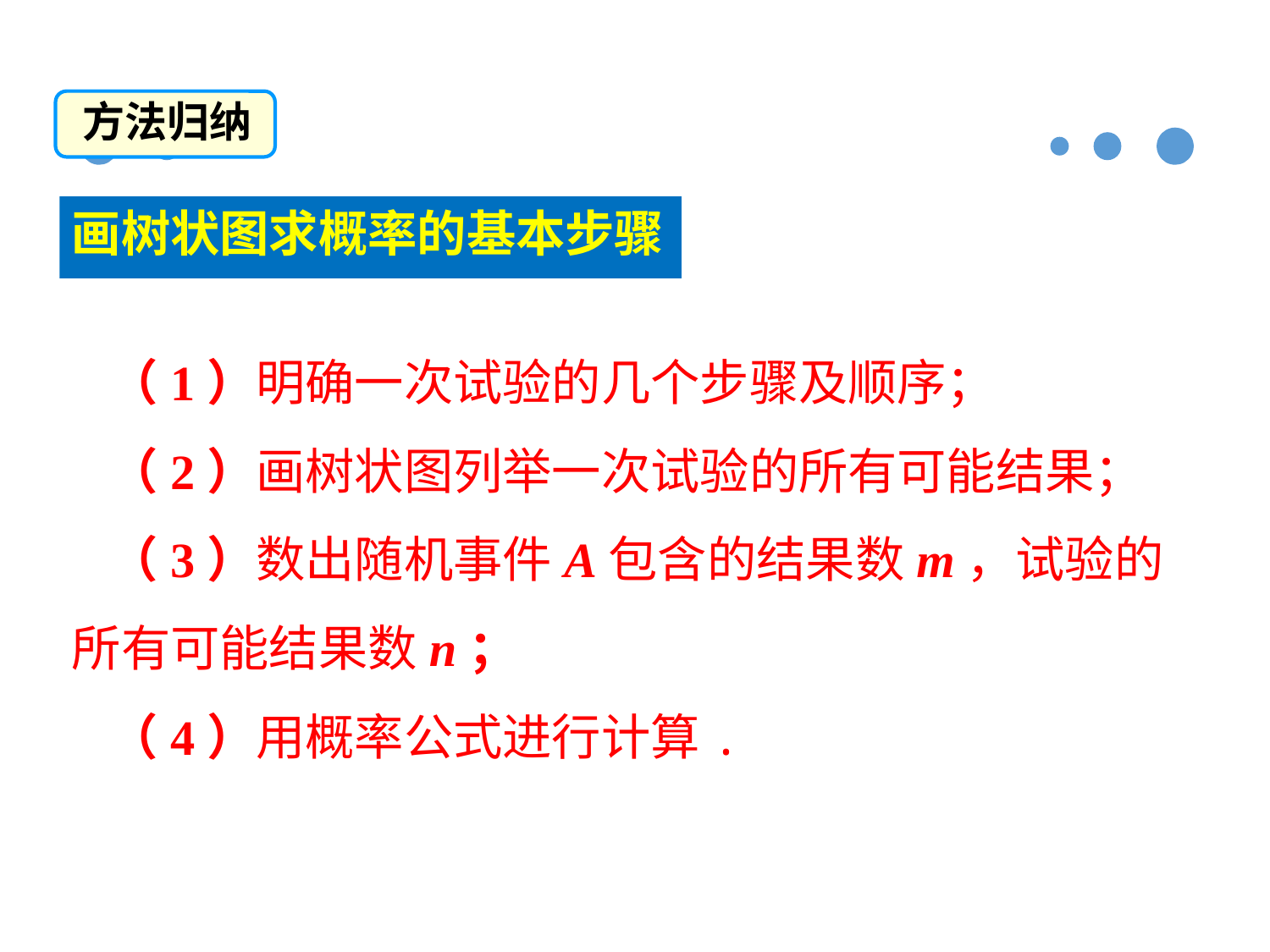

方法归纳

画树状图求概率的基本步骤
（1）明确一次试验的几个步骤及顺序；
（2）画树状图列举一次试验的所有可能结果；
（3）数出随机事件A包含的结果数m，试验的所有可能结果数n；
（4）用概率公式进行计算.